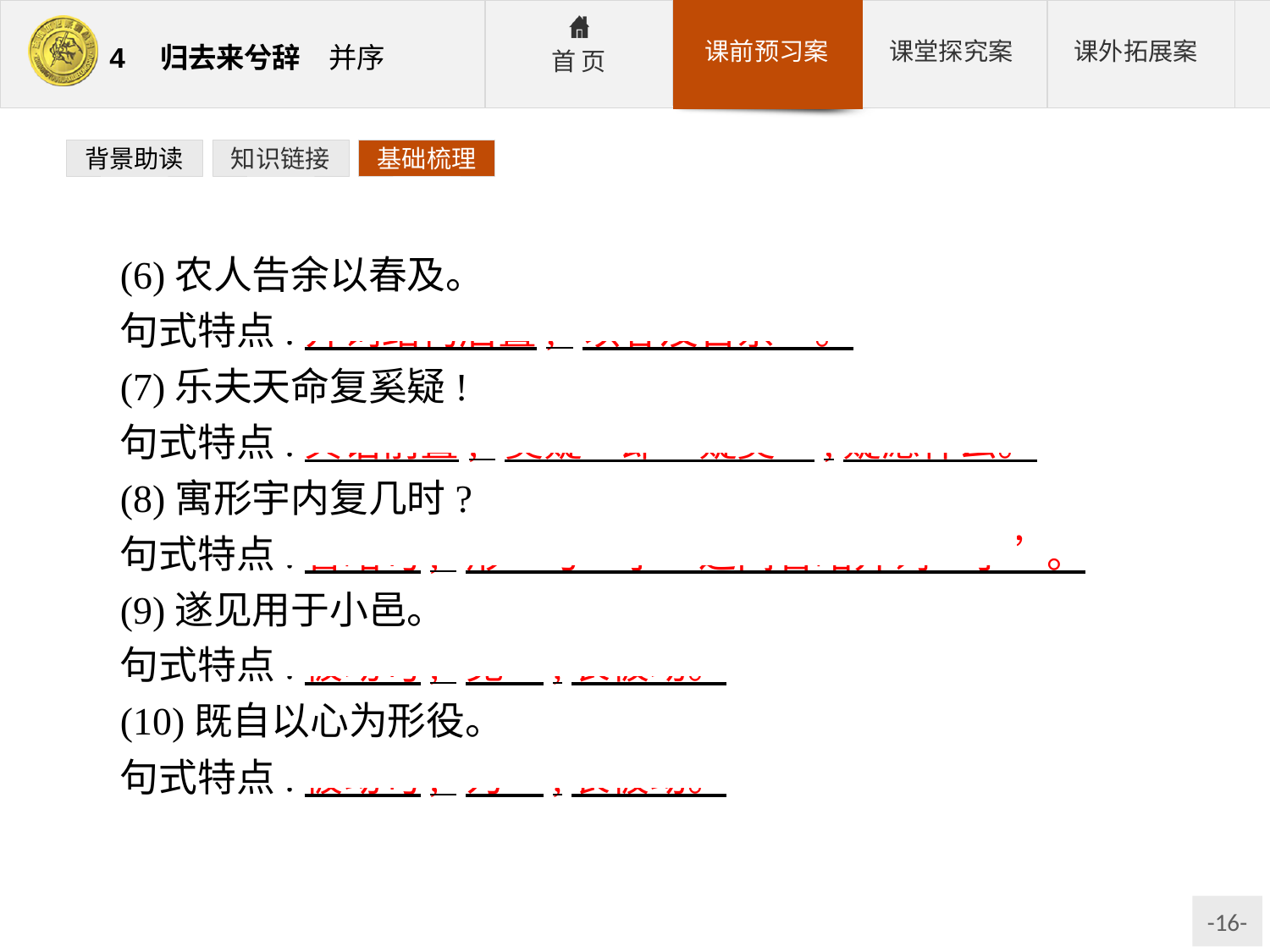

背景助读
知识链接
基础梳理
(6)农人告余以春及。
句式特点:介词结构后置,“以春及告余”。
(7)乐夫天命复奚疑!
句式特点:宾语前置,“奚疑”即“疑奚”,疑虑什么。
(8)寓形宇内复几时?
句式特点:省略句,“形”与“宇”之间省略介词“于”。
(9)遂见用于小邑。
句式特点:被动句,“见”,表被动。
(10)既自以心为形役。
句式特点:被动句,“为”,表被动。